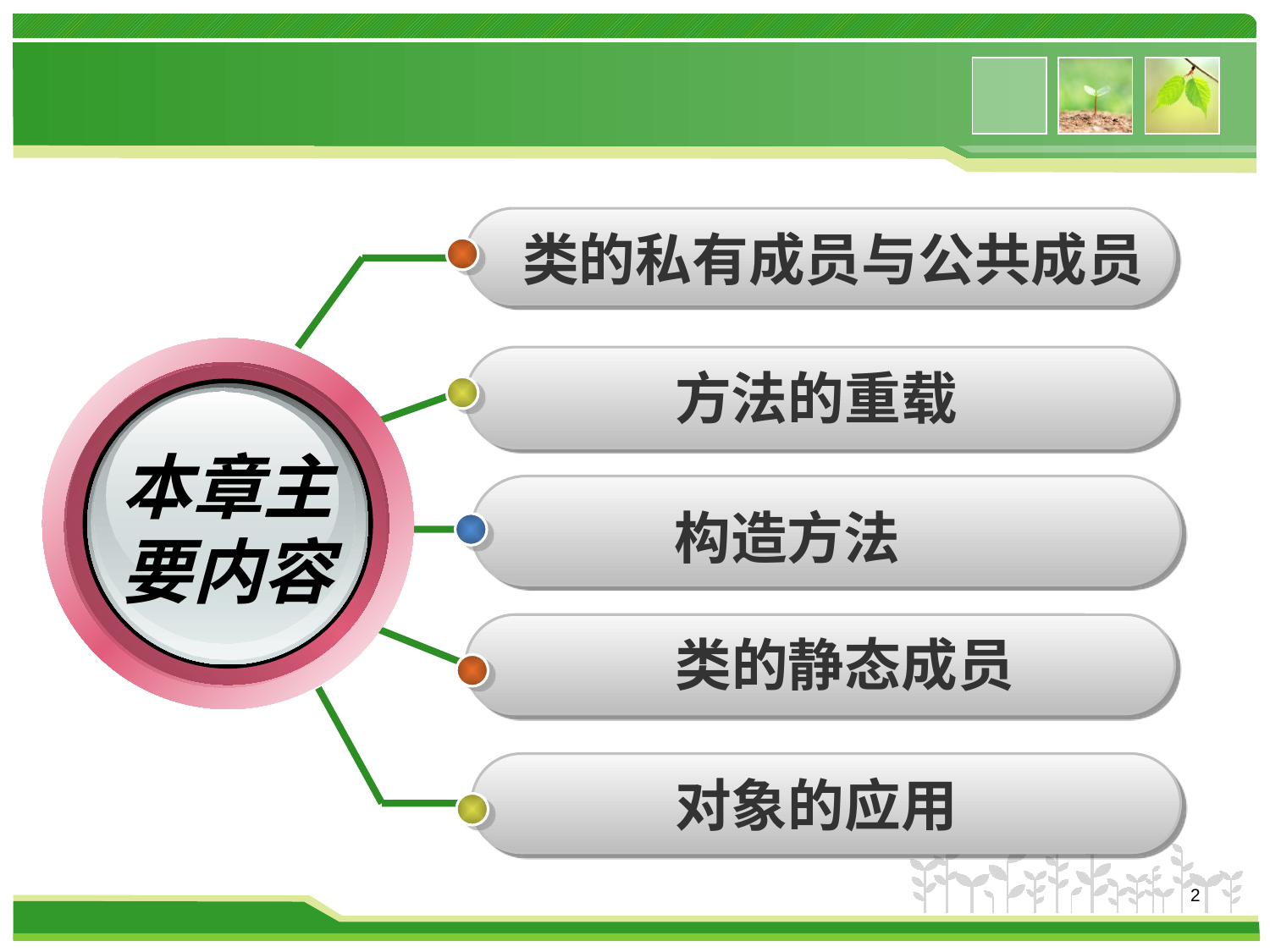

类的私有成员与公共成员

本章主要内容

方法的重载

构造方法

类的静态成员

对象的应用

2